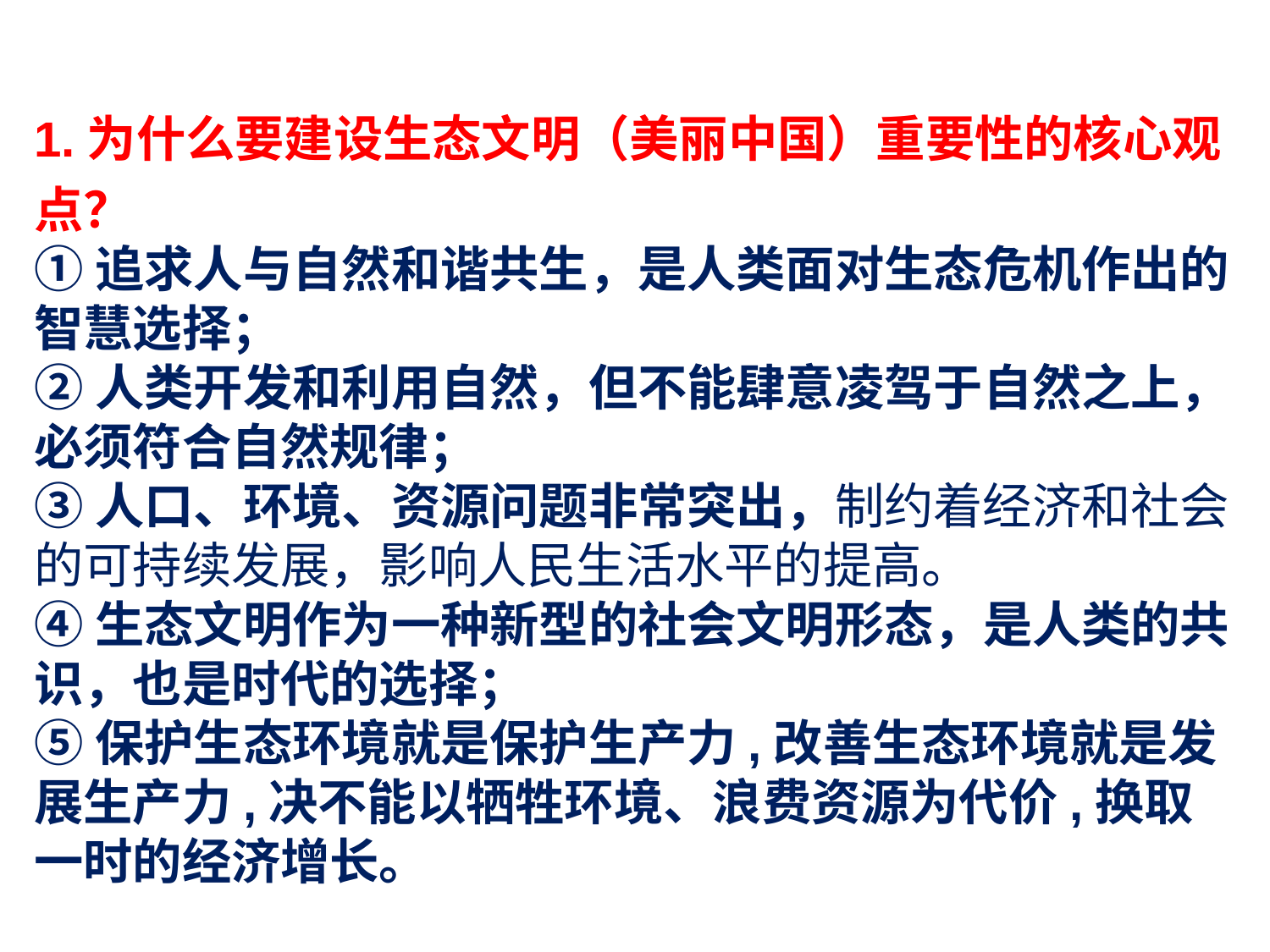

1.为什么要建设生态文明（美丽中国）重要性的核心观点？
①追求人与自然和谐共生，是人类面对生态危机作出的智慧选择；
②人类开发和利用自然，但不能肆意凌驾于自然之上，必须符合自然规律；
③人口、环境、资源问题非常突出，制约着经济和社会的可持续发展，影响人民生活水平的提高。
④生态文明作为一种新型的社会文明形态，是人类的共识，也是时代的选择；
⑤保护生态环境就是保护生产力,改善生态环境就是发展生产力,决不能以牺牲环境、浪费资源为代价,换取一时的经济增长。